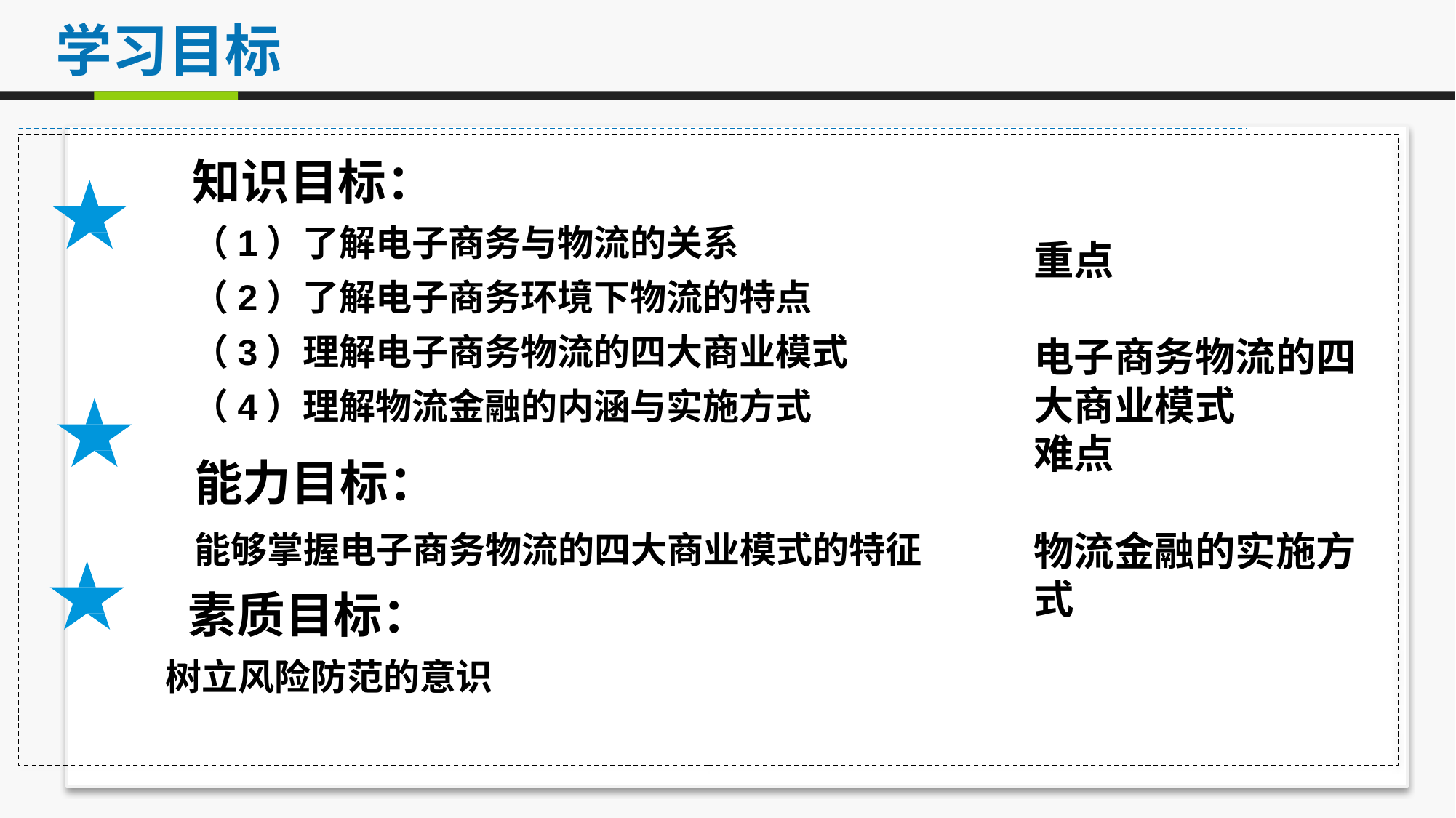

学习目标

知识目标：
（1）了解电子商务与物流的关系
（2）了解电子商务环境下物流的特点
（3）理解电子商务物流的四大商业模式
（4）理解物流金融的内涵与实施方式

重点

电子商务物流的四大商业模式
难点

物流金融的实施方式

能力目标：
能够掌握电子商务物流的四大商业模式的特征

素质目标：
            树立风险防范的意识